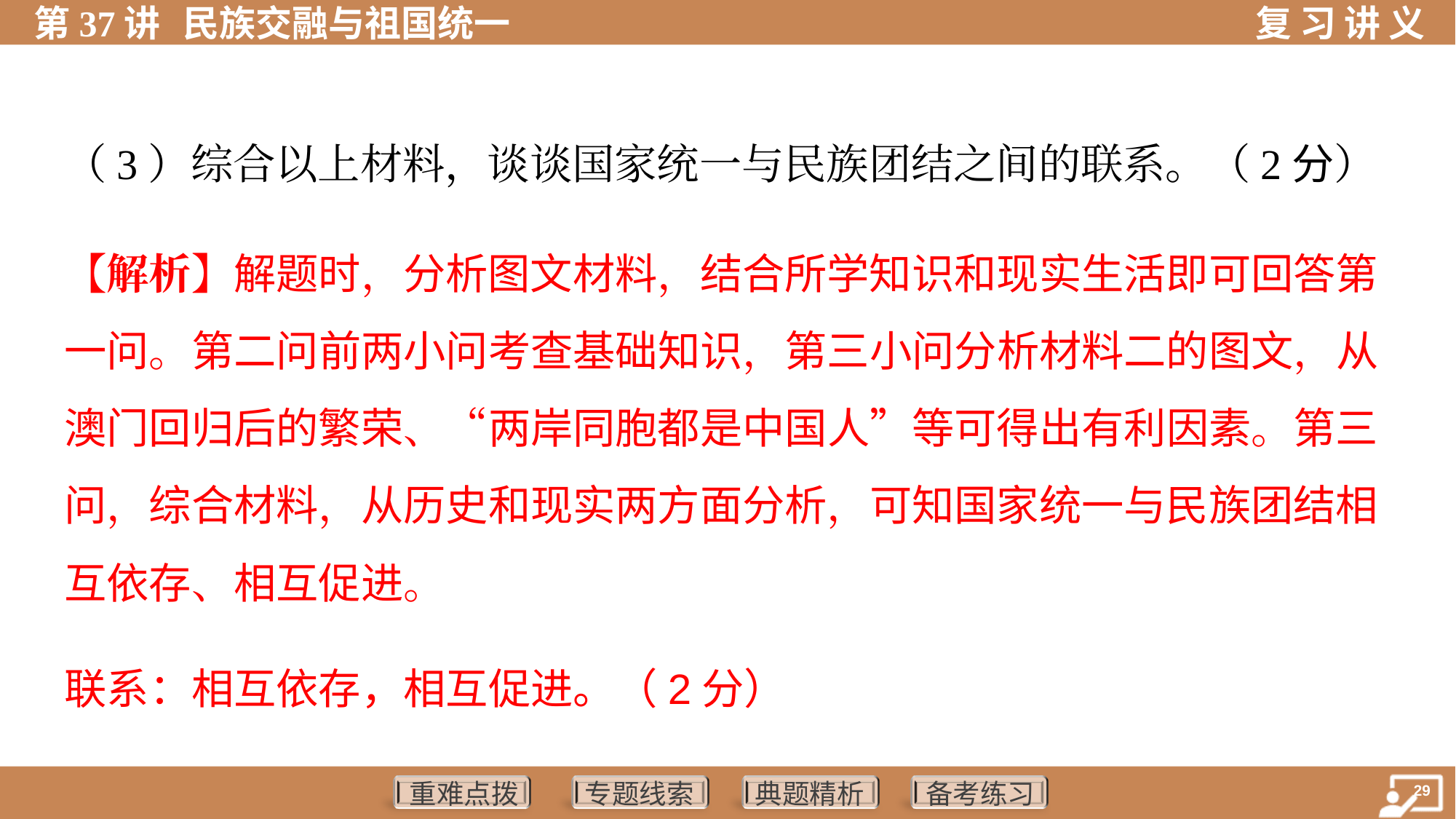

（3）综合以上材料，谈谈国家统一与民族团结之间的联系。（2分）
【解析】解题时，分析图文材料，结合所学知识和现实生活即可回答第
一问。第二问前两小问考查基础知识，第三小问分析材料二的图文，从
澳门回归后的繁荣、“两岸同胞都是中国人”等可得出有利因素。第三
问，综合材料，从历史和现实两方面分析，可知国家统一与民族团结相
互依存、相互促进。
联系：相互依存，相互促进。（2分）